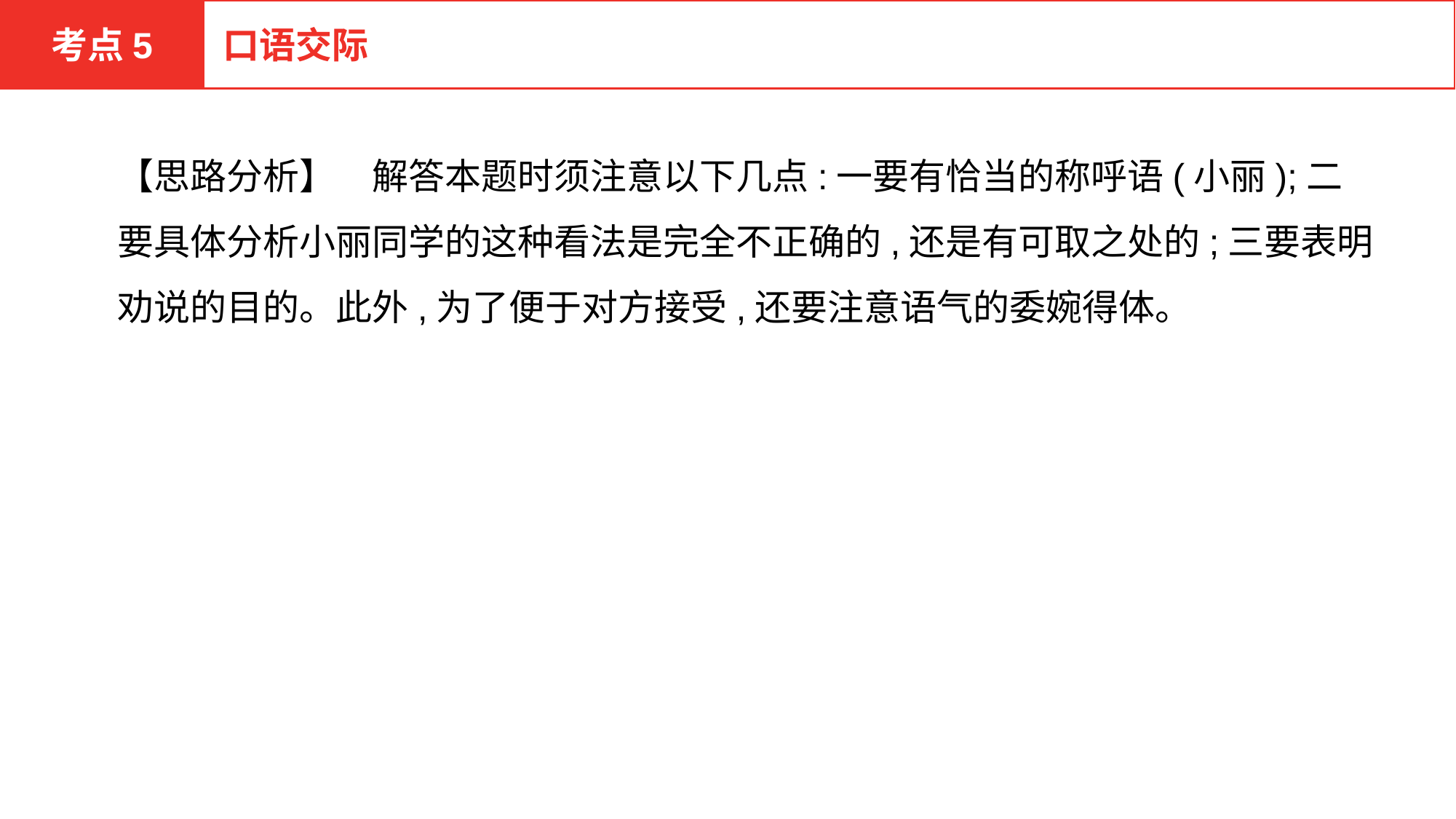

考点5
口语交际
【思路分析】　解答本题时须注意以下几点:一要有恰当的称呼语(小丽);二要具体分析小丽同学的这种看法是完全不正确的,还是有可取之处的;三要表明劝说的目的。此外,为了便于对方接受,还要注意语气的委婉得体。